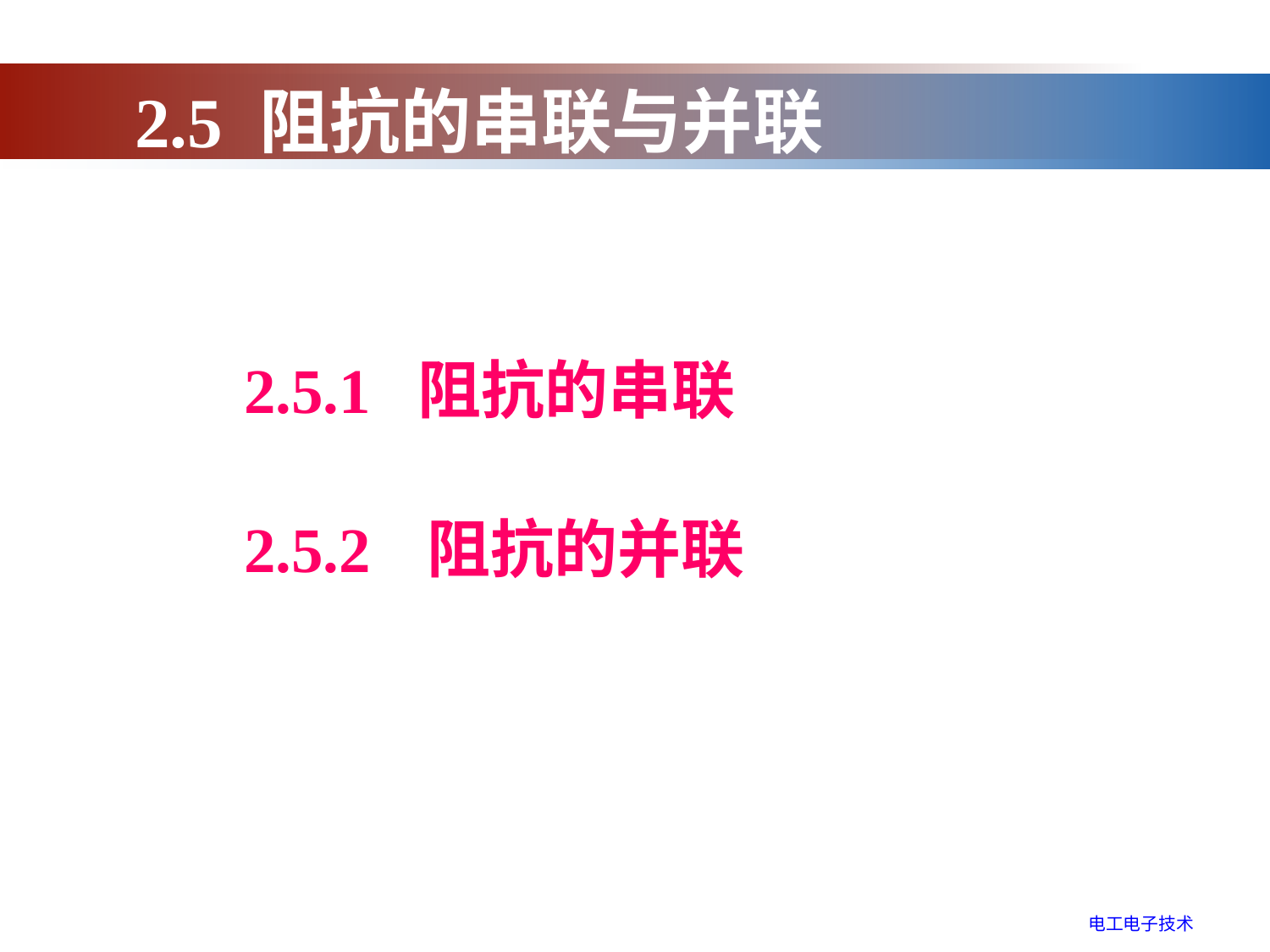

2.5 阻抗的串联与并联
2.5.1  阻抗的串联
2.5.2   阻抗的并联
电工电子技术